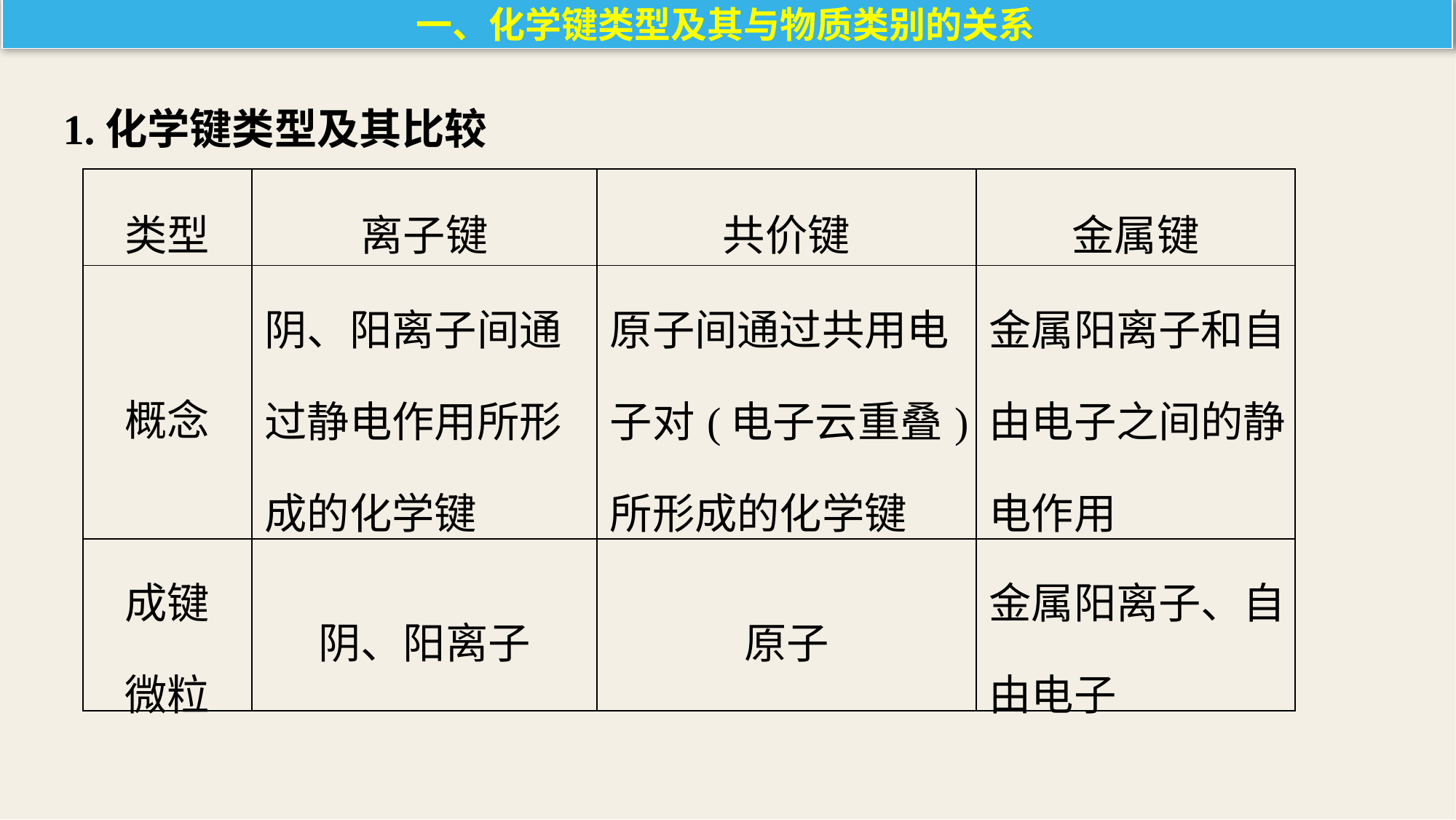

一、化学键类型及其与物质类别的关系

1.化学键类型及其比较
| 类型 | 离子键 | 共价键 | 金属键 |
| --- | --- | --- | --- |
| 概念 | 阴、阳离子间通 过静电作用所形 成的化学键 | 原子间通过共用电 子对(电子云重叠) 所形成的化学键 | 金属阳离子和自 由电子之间的静 电作用 |
| 成键 微粒 | 阴、阳离子 | 原子 | 金属阳离子、自 由电子 |